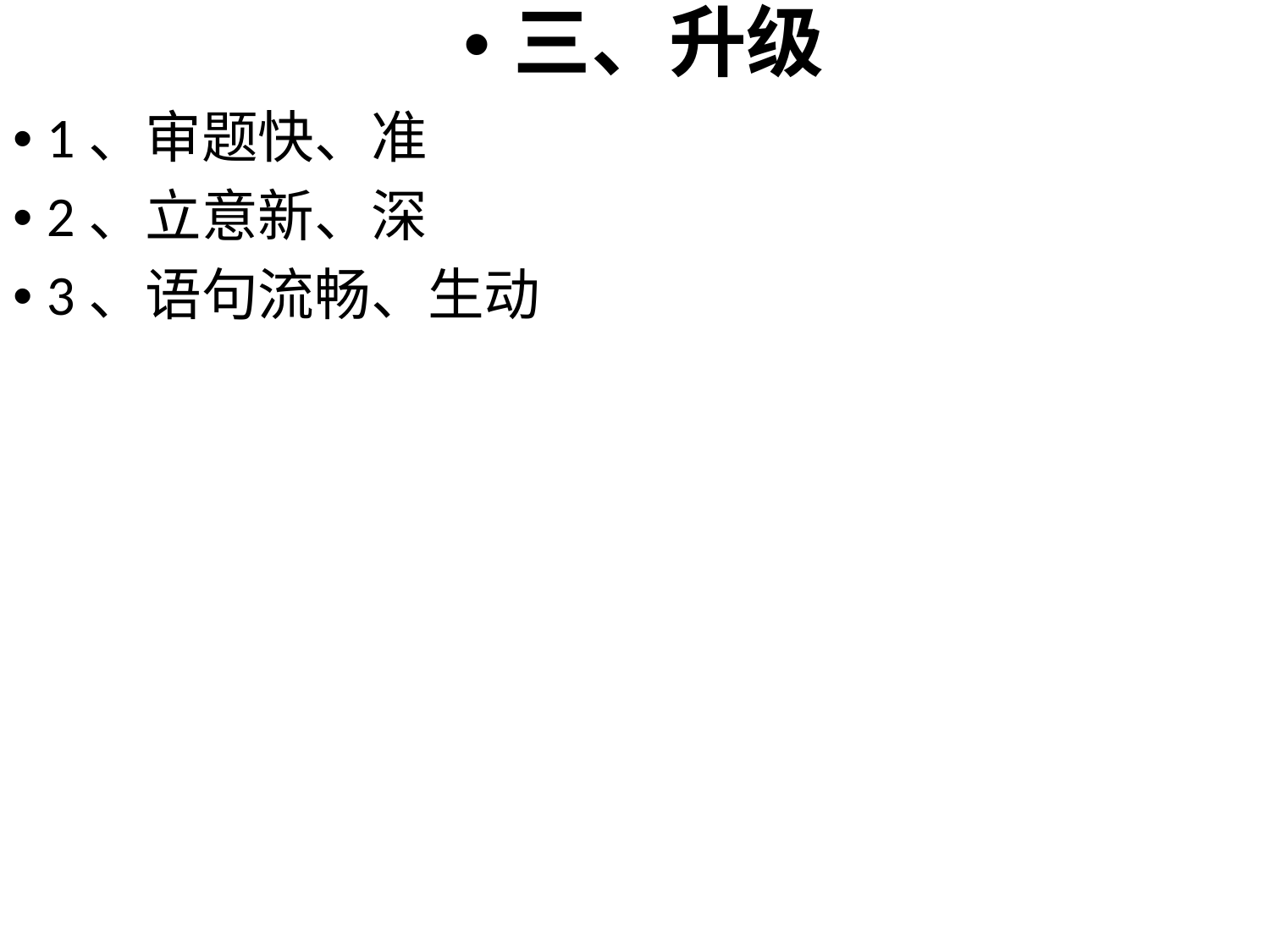

•三、升级
• 1、审题快、准
• 2、立意新、深
• 3、语句流畅、生动